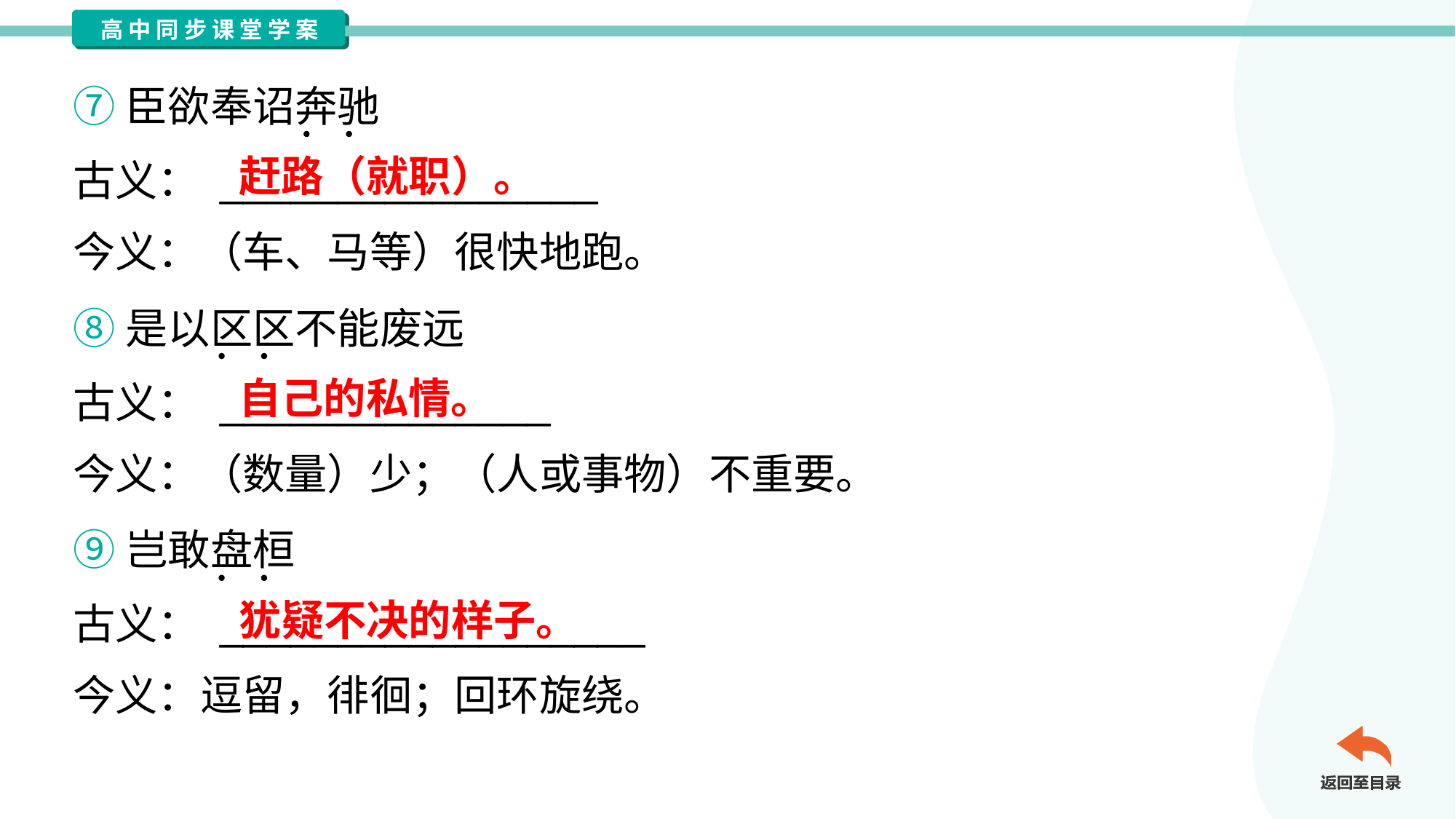

⑦臣欲奉诏奔驰
古义： ________________
今义：（车、马等）很快地跑。
赶路（就职）。

⑧是以区区不能废远
古义： ______________
今义：（数量）少；（人或事物）不重要。
自己的私情。

⑨岂敢盘桓
古义： __________________
今义：逗留，徘徊；回环旋绕。
犹疑不决的样子。